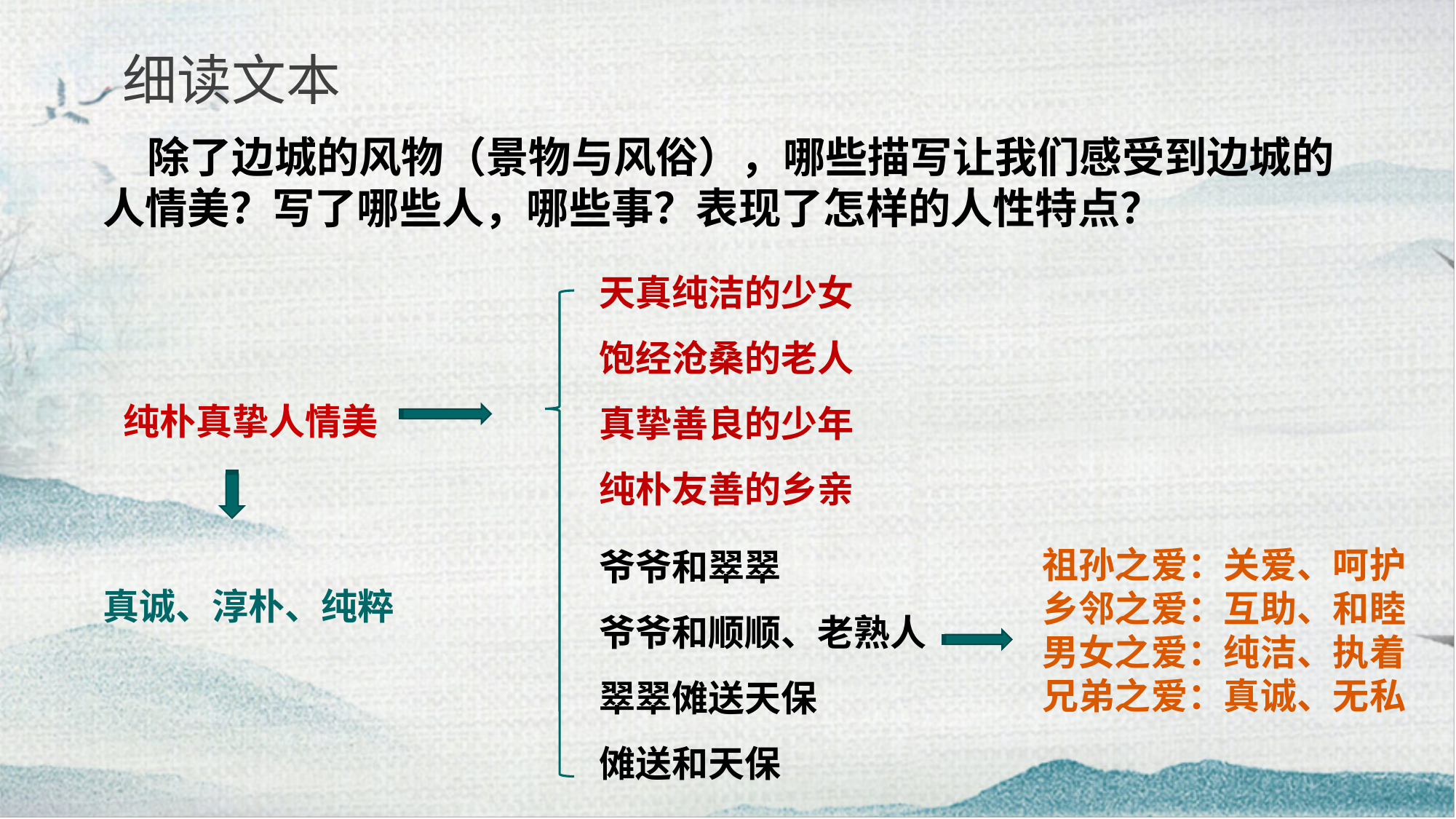

细读文本

    除了边城的风物（景物与风俗），哪些描写让我们感受到边城的人情美？写了哪些人，哪些事？表现了怎样的人性特点？
天真纯洁的少女
饱经沧桑的老人
真挚善良的少年
纯朴友善的乡亲

    纯朴真挚人情美

爷爷和翠翠
爷爷和顺顺、老熟人
翠翠傩送天保
傩送和天保

祖孙之爱：关爱、呵护
乡邻之爱：互助、和睦
男女之爱：纯洁、执着
兄弟之爱：真诚、无私

真诚、淳朴、纯粹